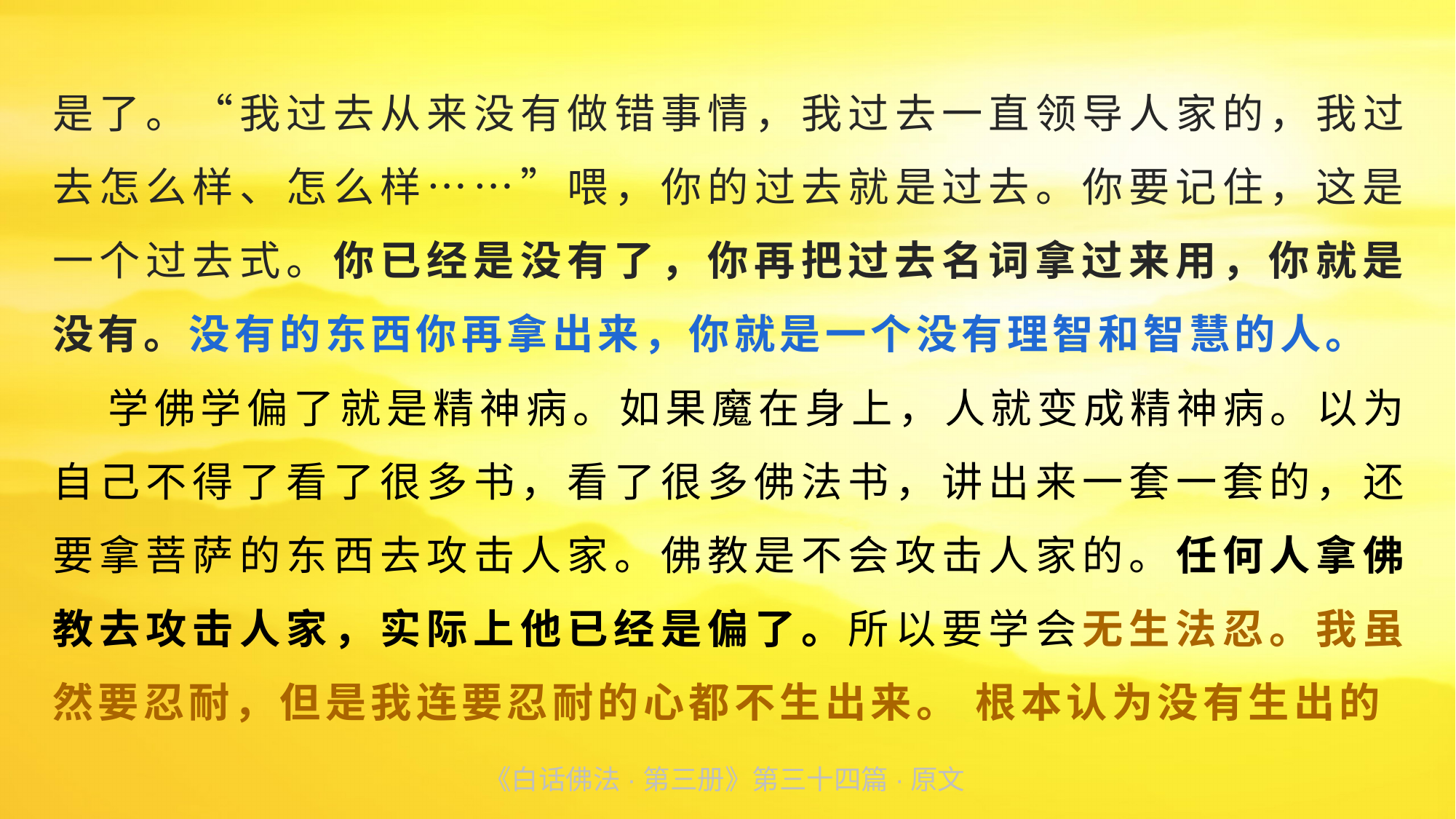

是了。“我过去从来没有做错事情，我过去一直领导人家的，我过去怎么样、怎么样……”喂，你的过去就是过去。你要记住，这是一个过去式。你已经是没有了，你再把过去名词拿过来用，你就是没有。没有的东西你再拿出来，你就是一个没有理智和智慧的人。
   学佛学偏了就是精神病。如果魔在身上，人就变成精神病。以为自己不得了看了很多书，看了很多佛法书，讲出来一套一套的，还要拿菩萨的东西去攻击人家。佛教是不会攻击人家的。任何人拿佛教去攻击人家，实际上他已经是偏了。所以要学会无生法忍。我虽然要忍耐，但是我连要忍耐的心都不生出来。 根本认为没有生出的
《白话佛法·第三册》第三十四篇·原文